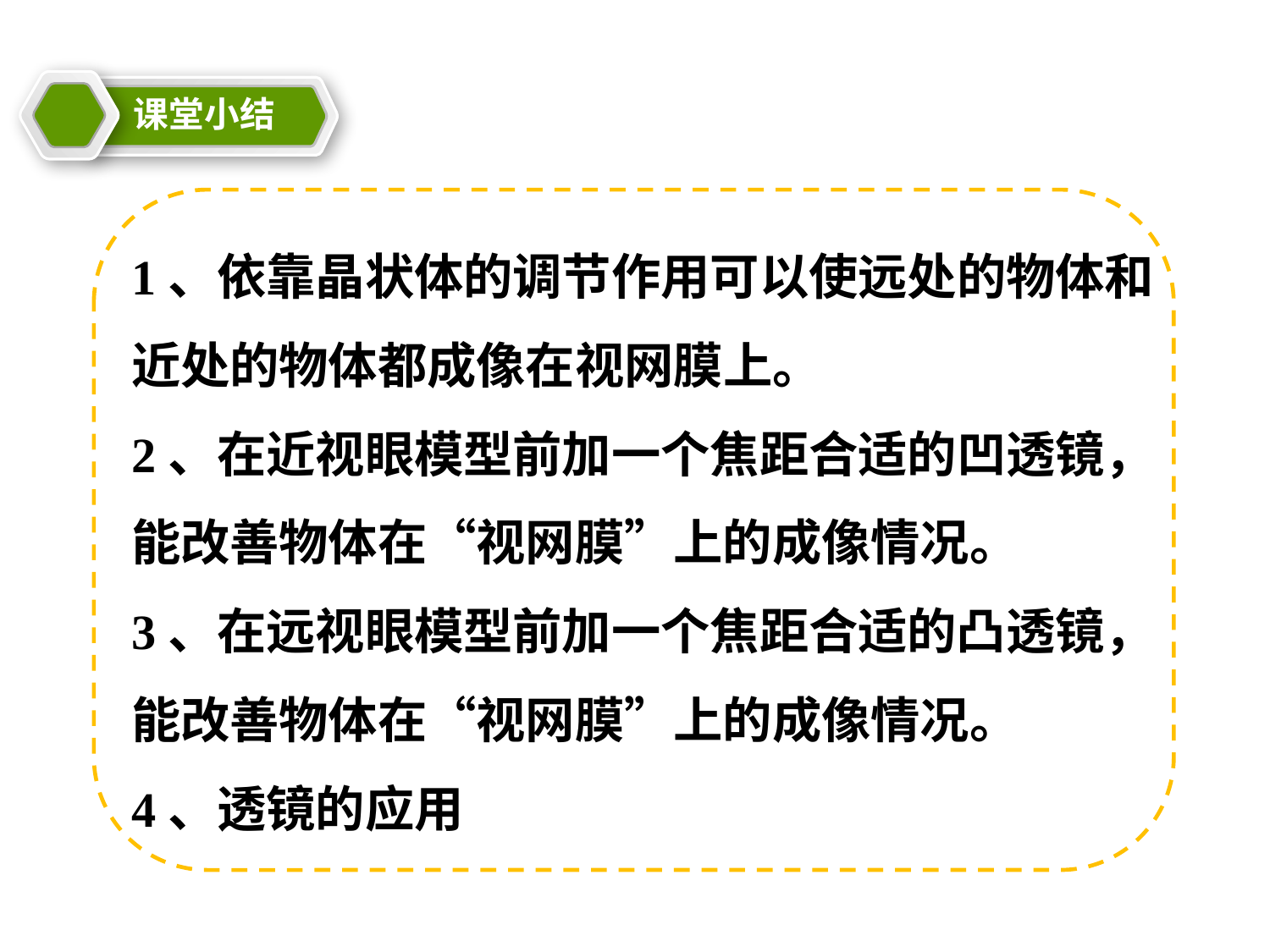

课堂小结
教学目标

1、依靠晶状体的调节作用可以使远处的物体和近处的物体都成像在视网膜上。
2、在近视眼模型前加一个焦距合适的凹透镜，能改善物体在“视网膜”上的成像情况。
3、在远视眼模型前加一个焦距合适的凸透镜，能改善物体在“视网膜”上的成像情况。
4、透镜的应用